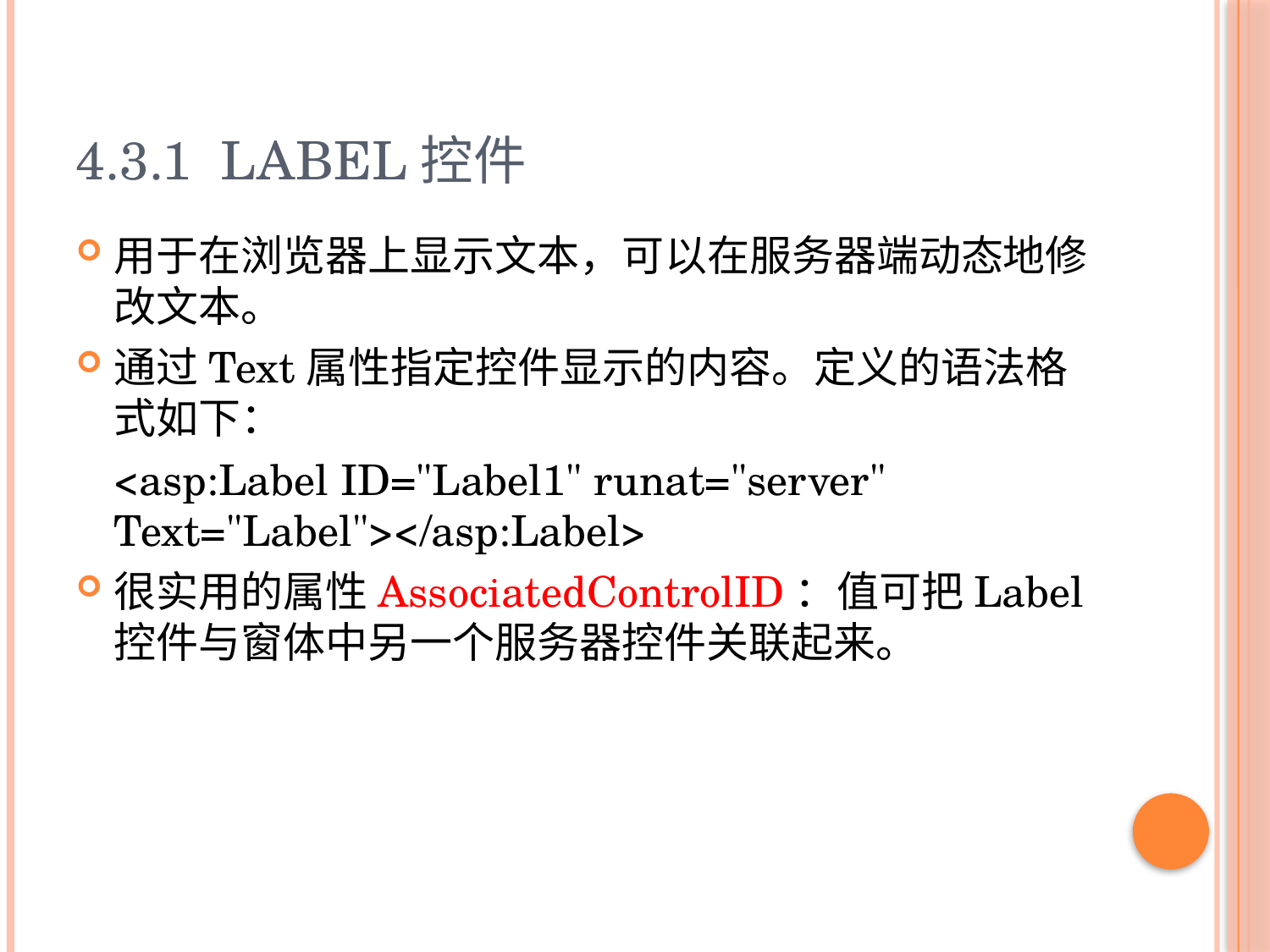

# 4.3.1  Label控件
用于在浏览器上显示文本，可以在服务器端动态地修改文本。
通过Text属性指定控件显示的内容。定义的语法格式如下：
	<asp:Label ID="Label1" runat="server" Text="Label"></asp:Label>
很实用的属性AssociatedControlID：值可把Label控件与窗体中另一个服务器控件关联起来。
13